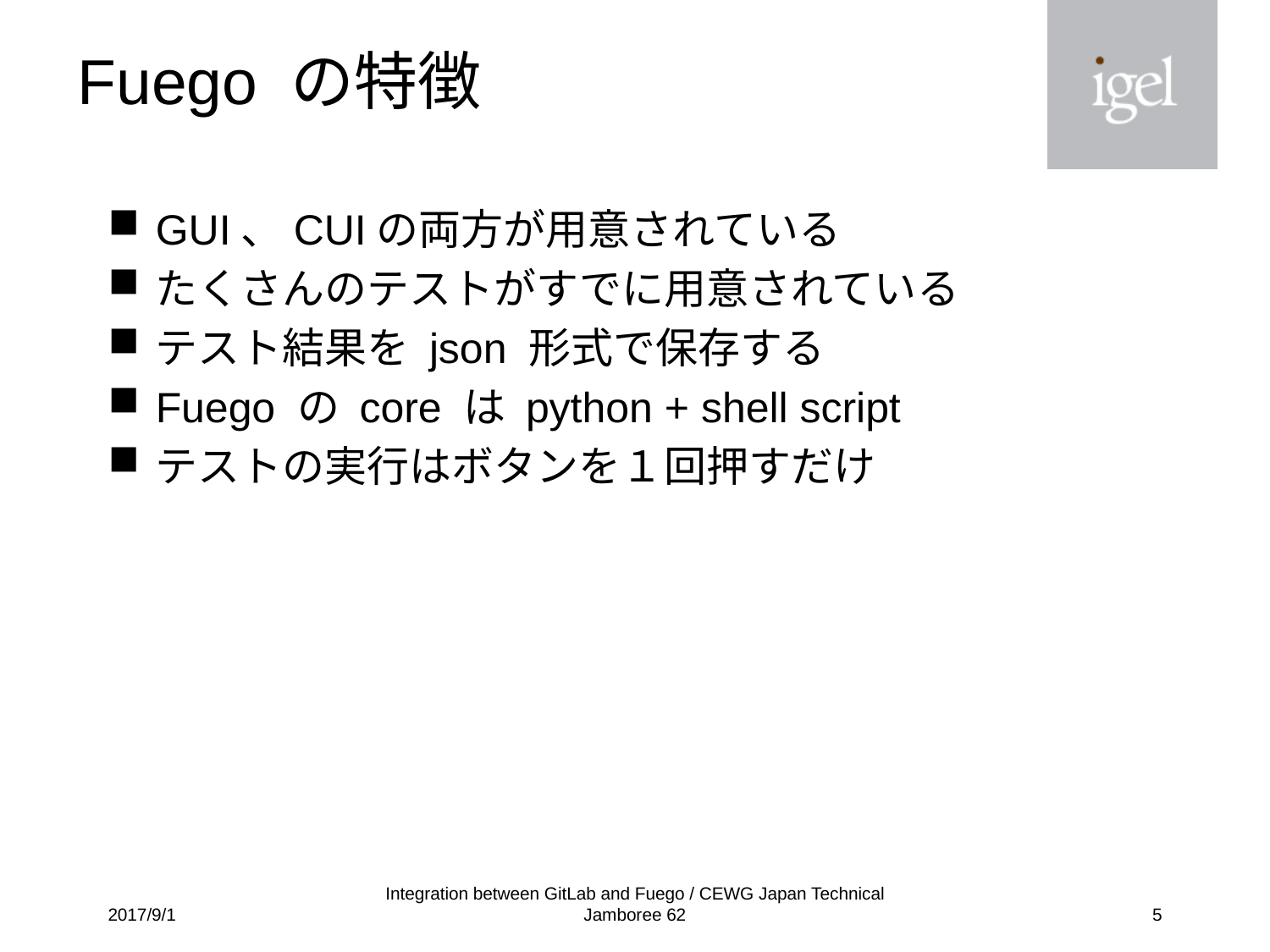

# Fuego の特徴
GUI、CUIの両方が用意されている
たくさんのテストがすでに用意されている
テスト結果を json 形式で保存する
Fuego の core は python + shell script
テストの実行はボタンを１回押すだけ
2017/9/1
Integration between GitLab and Fuego / CEWG Japan Technical Jamboree 62
5